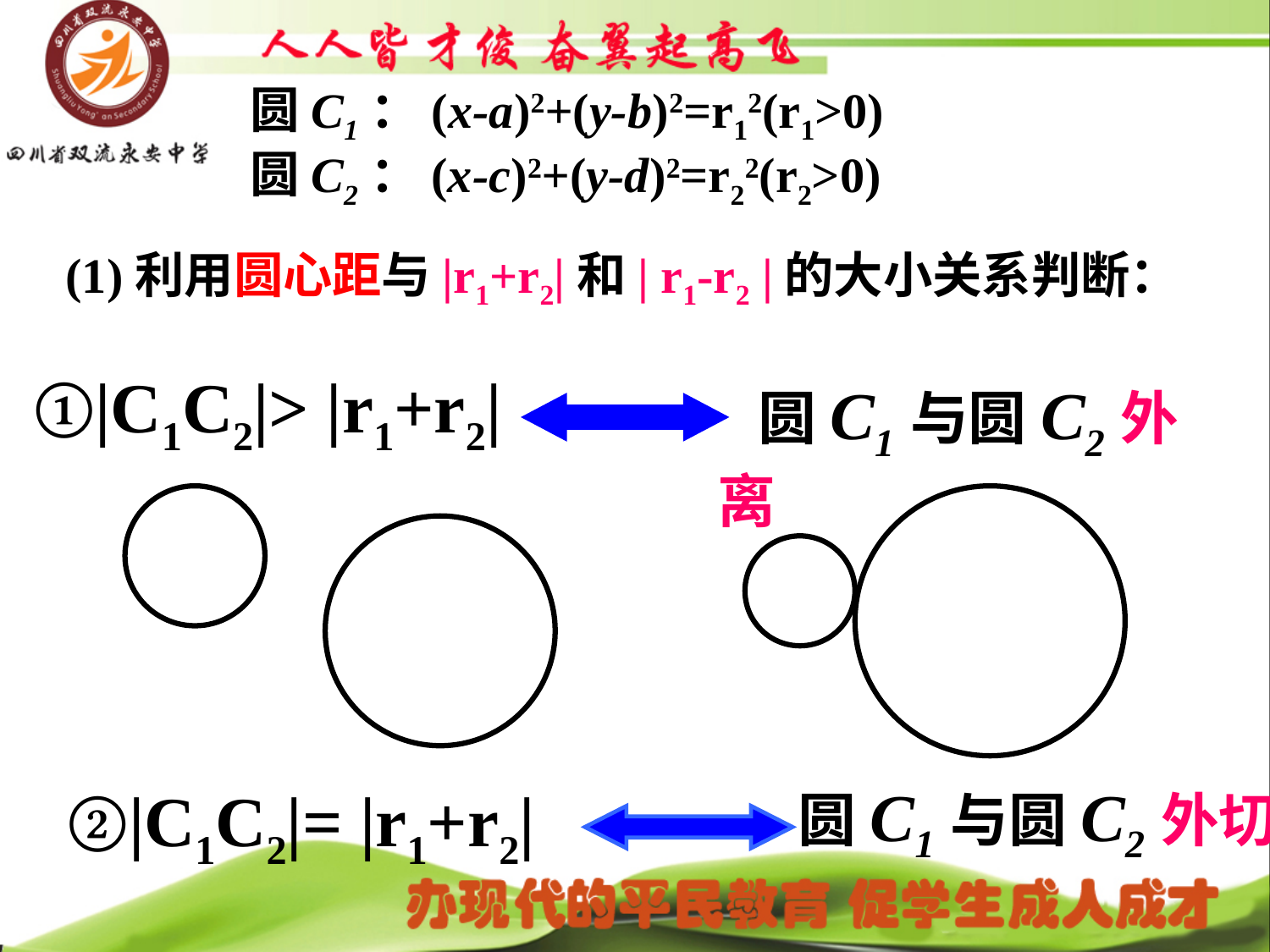

圆C1：(x-a)2+(y-b)2=r12(r1>0)
圆C2：(x-c)2+(y-d)2=r22(r2>0)
(1)利用圆心距与|r1+r2|和| r1-r2 |的大小关系判断：
①|C1C2|> |r1+r2|
  圆C1与圆C2外离

   圆C1与圆C2外切
②|C1C2|= |r1+r2|